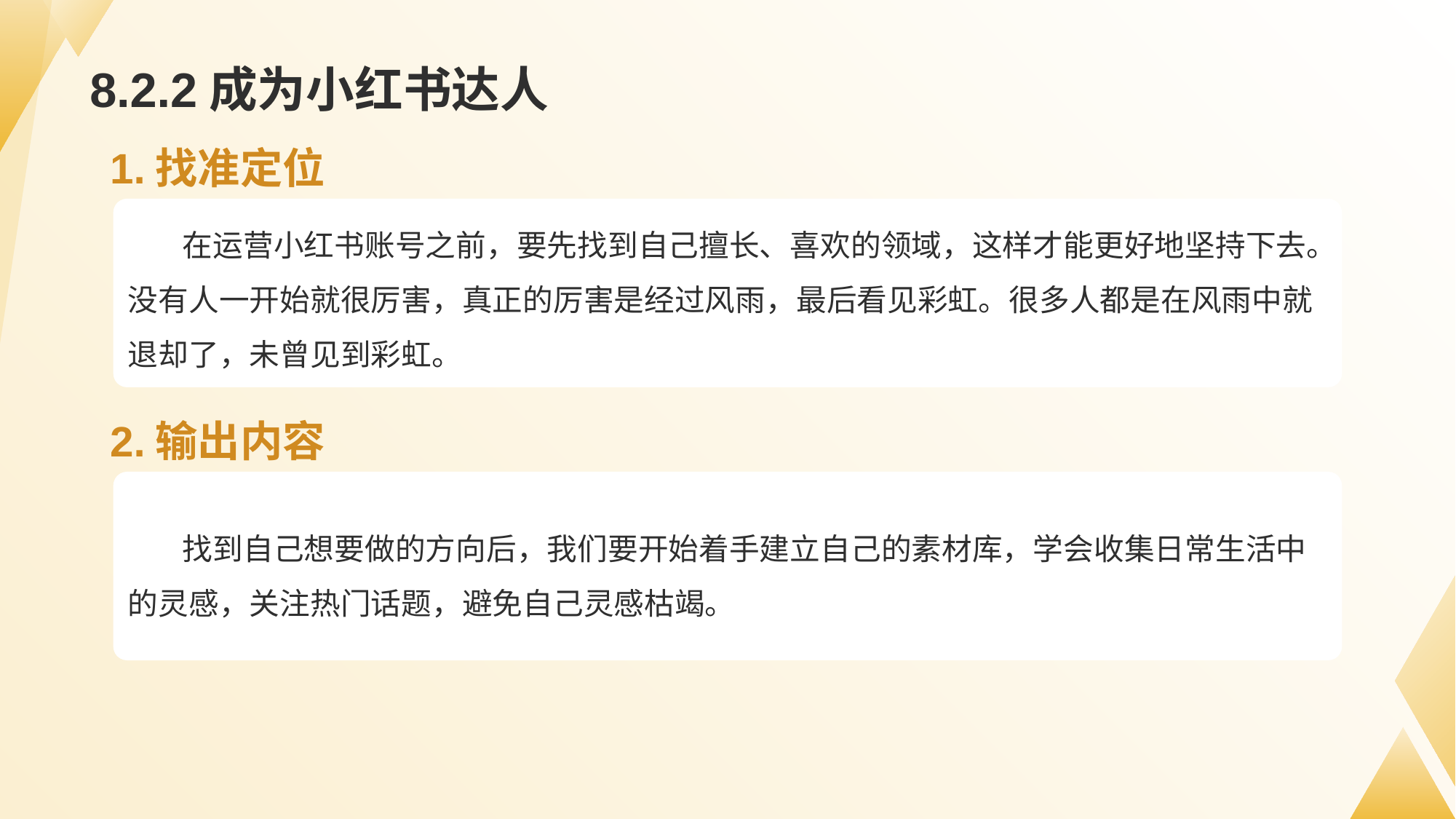

# 8.2.2成为小红书达人
1.找准定位
在运营小红书账号之前，要先找到自己擅长、喜欢的领域，这样才能更好地坚持下去。没有人一开始就很厉害，真正的厉害是经过风雨，最后看见彩虹。很多人都是在风雨中就退却了，未曾见到彩虹。
2.输出内容
找到自己想要做的方向后，我们要开始着手建立自己的素材库，学会收集日常生活中的灵感，关注热门话题，避免自己灵感枯竭。